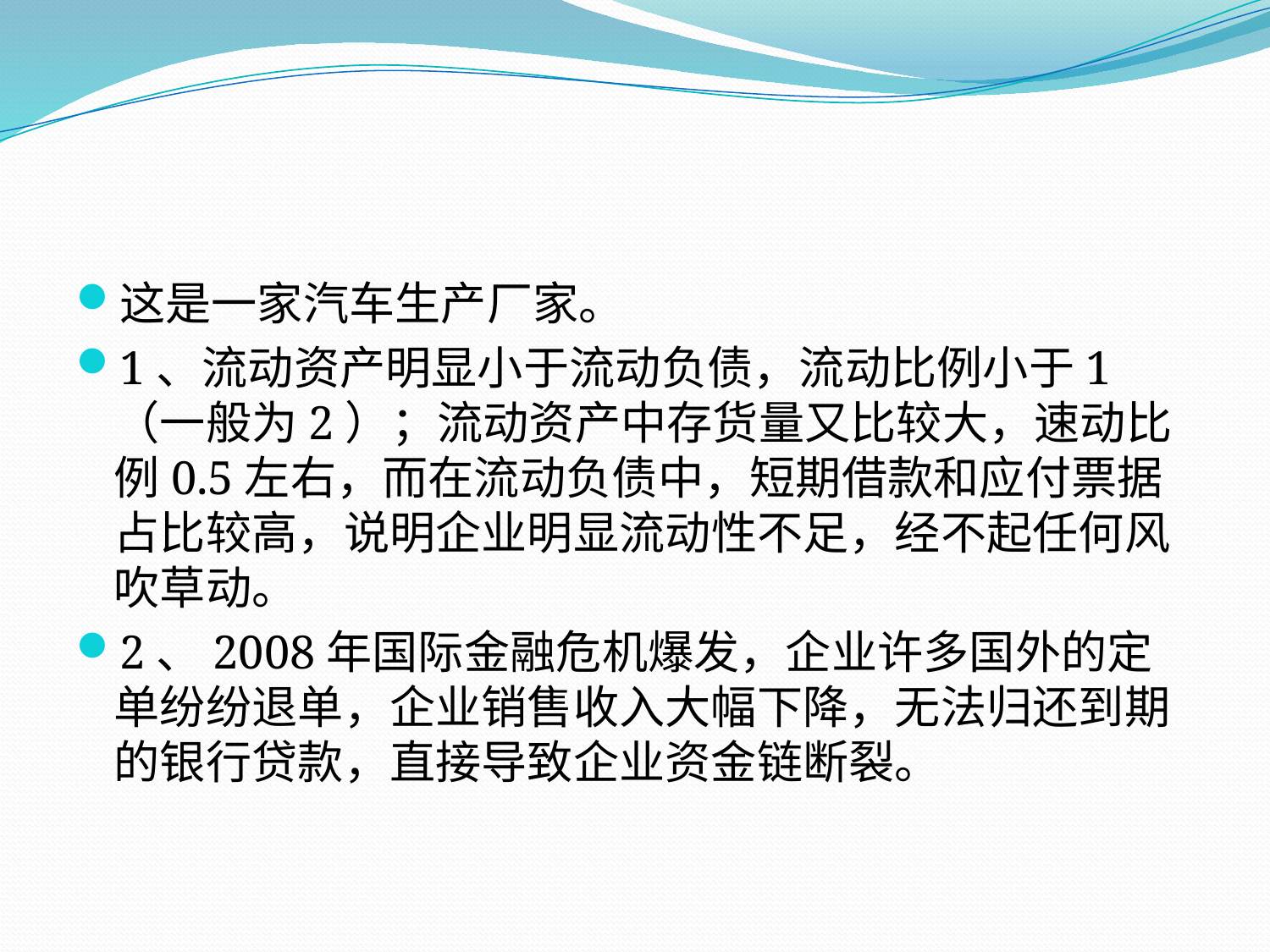

#
这是一家汽车生产厂家。
1、流动资产明显小于流动负债，流动比例小于1（一般为2）；流动资产中存货量又比较大，速动比例0.5左右，而在流动负债中，短期借款和应付票据占比较高，说明企业明显流动性不足，经不起任何风吹草动。
2、2008年国际金融危机爆发，企业许多国外的定单纷纷退单，企业销售收入大幅下降，无法归还到期的银行贷款，直接导致企业资金链断裂。